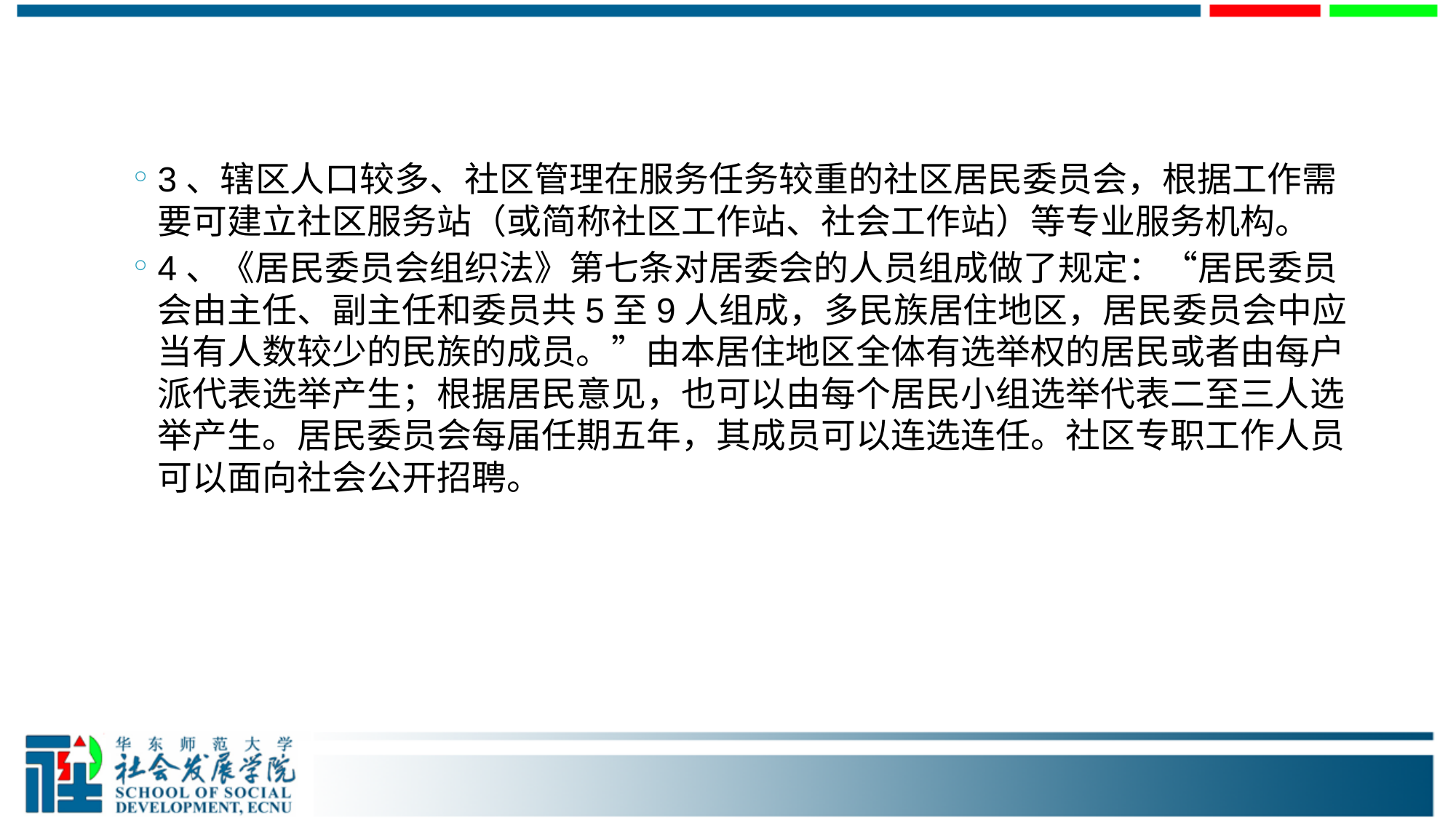

#
3、辖区人口较多、社区管理在服务任务较重的社区居民委员会，根据工作需要可建立社区服务站（或简称社区工作站、社会工作站）等专业服务机构。
4、《居民委员会组织法》第七条对居委会的人员组成做了规定：“居民委员会由主任、副主任和委员共5至9人组成，多民族居住地区，居民委员会中应当有人数较少的民族的成员。”由本居住地区全体有选举权的居民或者由每户派代表选举产生；根据居民意见，也可以由每个居民小组选举代表二至三人选举产生。居民委员会每届任期五年，其成员可以连选连任。社区专职工作人员可以面向社会公开招聘。